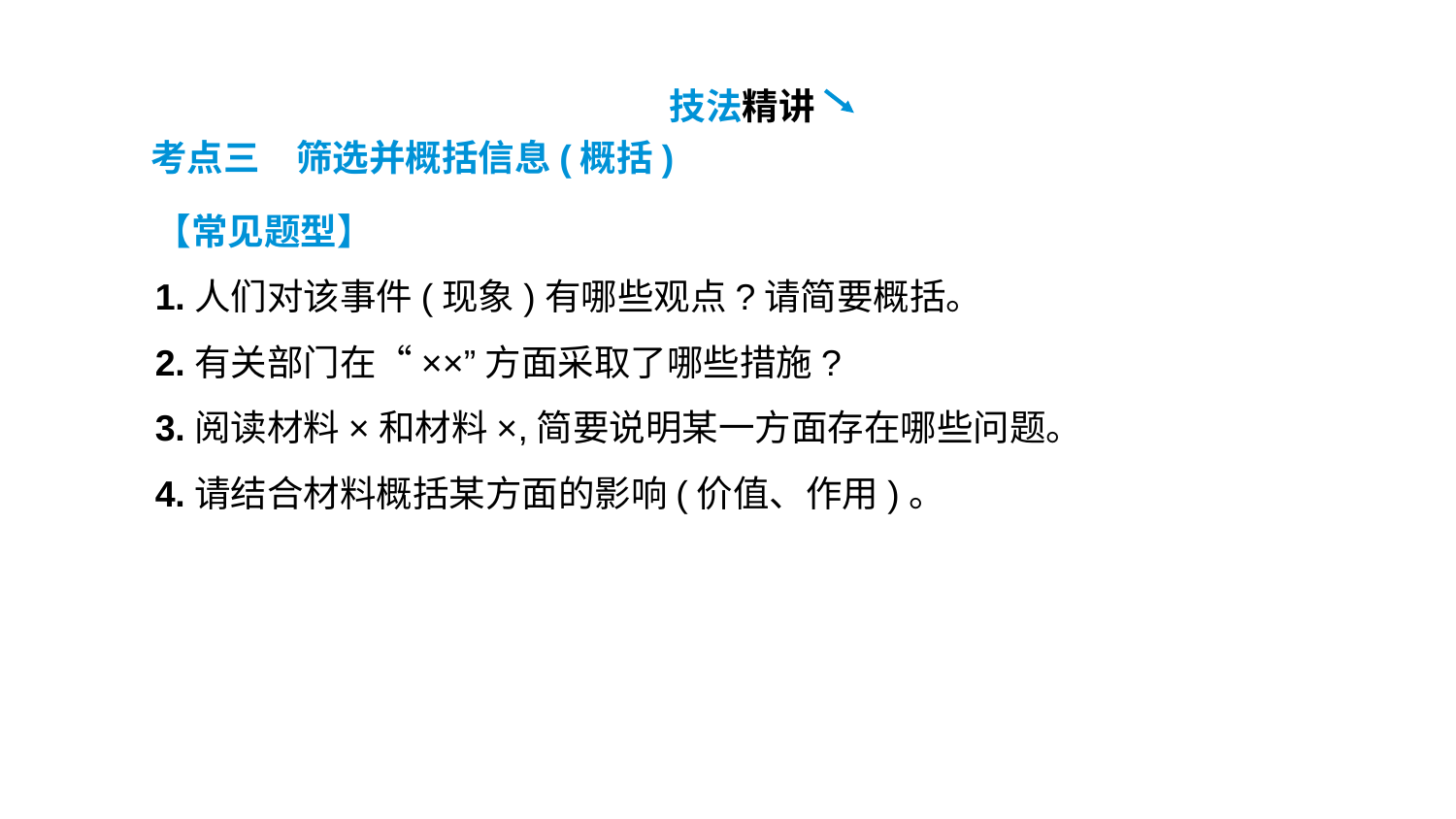

技法精讲
考点三　筛选并概括信息(概括)
【常见题型】
1.人们对该事件(现象)有哪些观点?请简要概括。
2.有关部门在“××”方面采取了哪些措施?
3.阅读材料×和材料×,简要说明某一方面存在哪些问题。
4.请结合材料概括某方面的影响(价值、作用)。